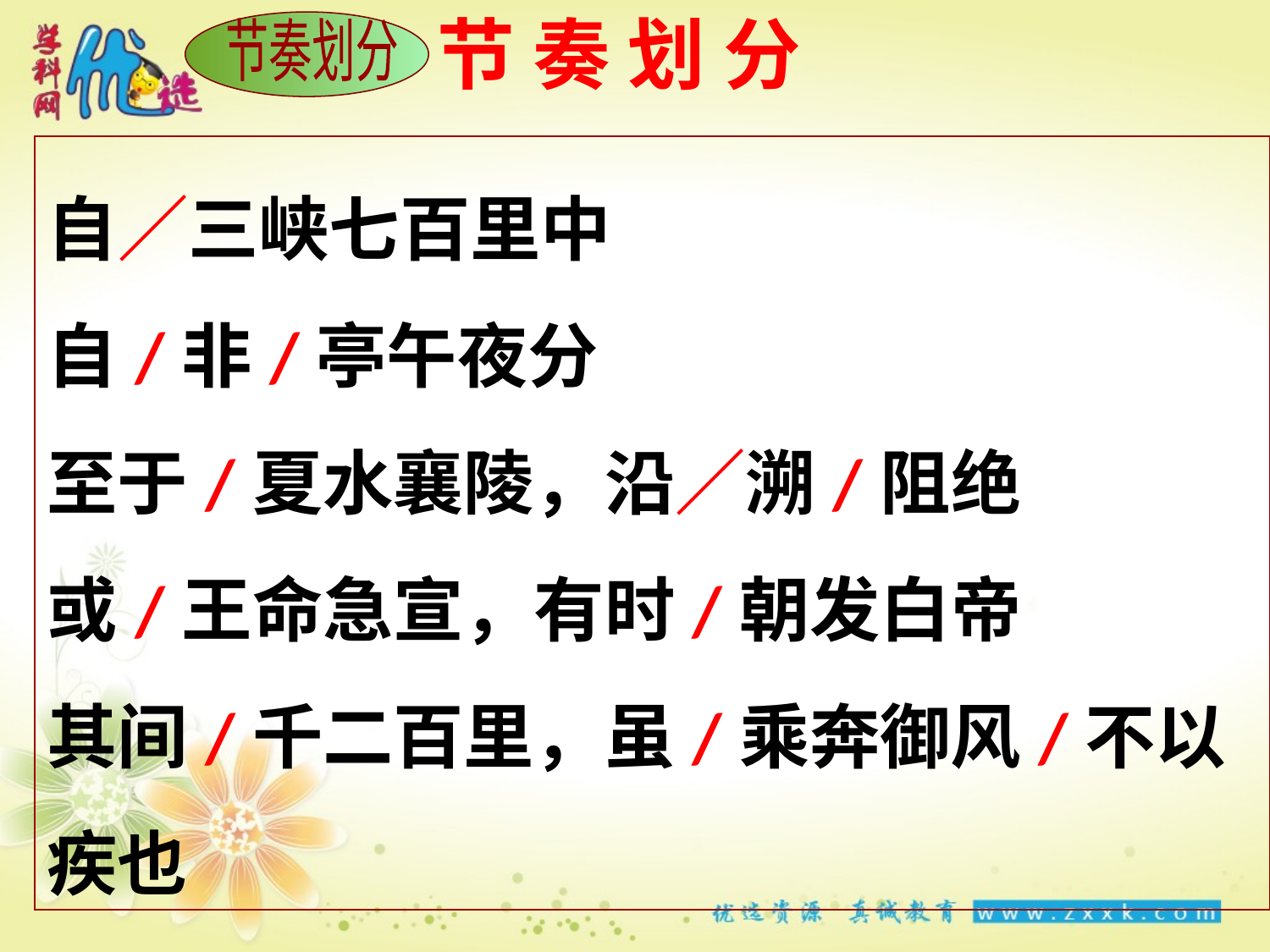

# 节 奏 划 分

节奏划分
自／三峡七百里中
自/非/亭午夜分
至于/夏水襄陵，沿／溯/阻绝
或/王命急宣，有时/朝发白帝
其间/千二百里，虽/乘奔御风/不以疾也